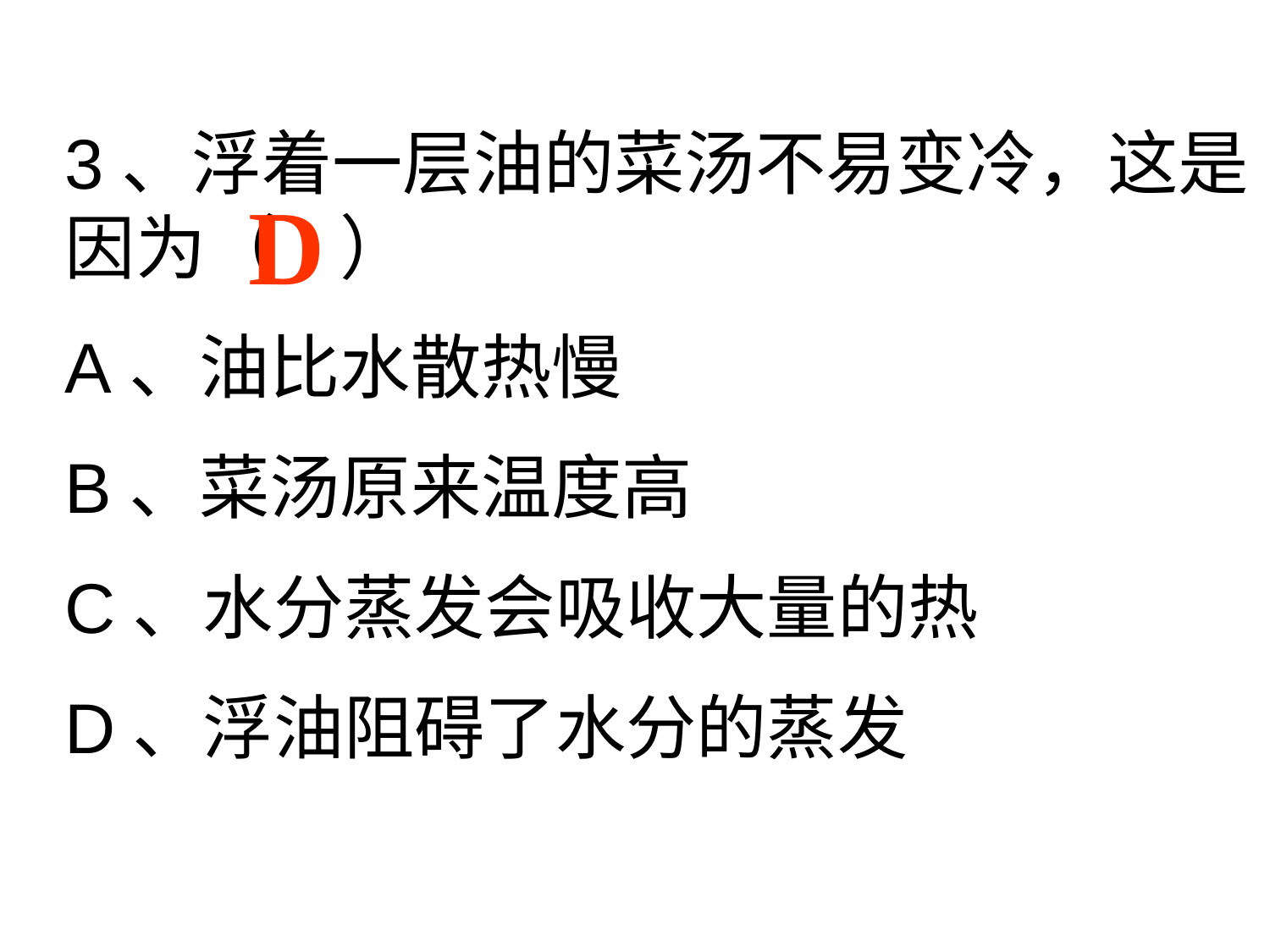

3、浮着一层油的菜汤不易变冷，这是因为（    ）
A、油比水散热慢
B、菜汤原来温度高
C、水分蒸发会吸收大量的热
D、浮油阻碍了水分的蒸发
D